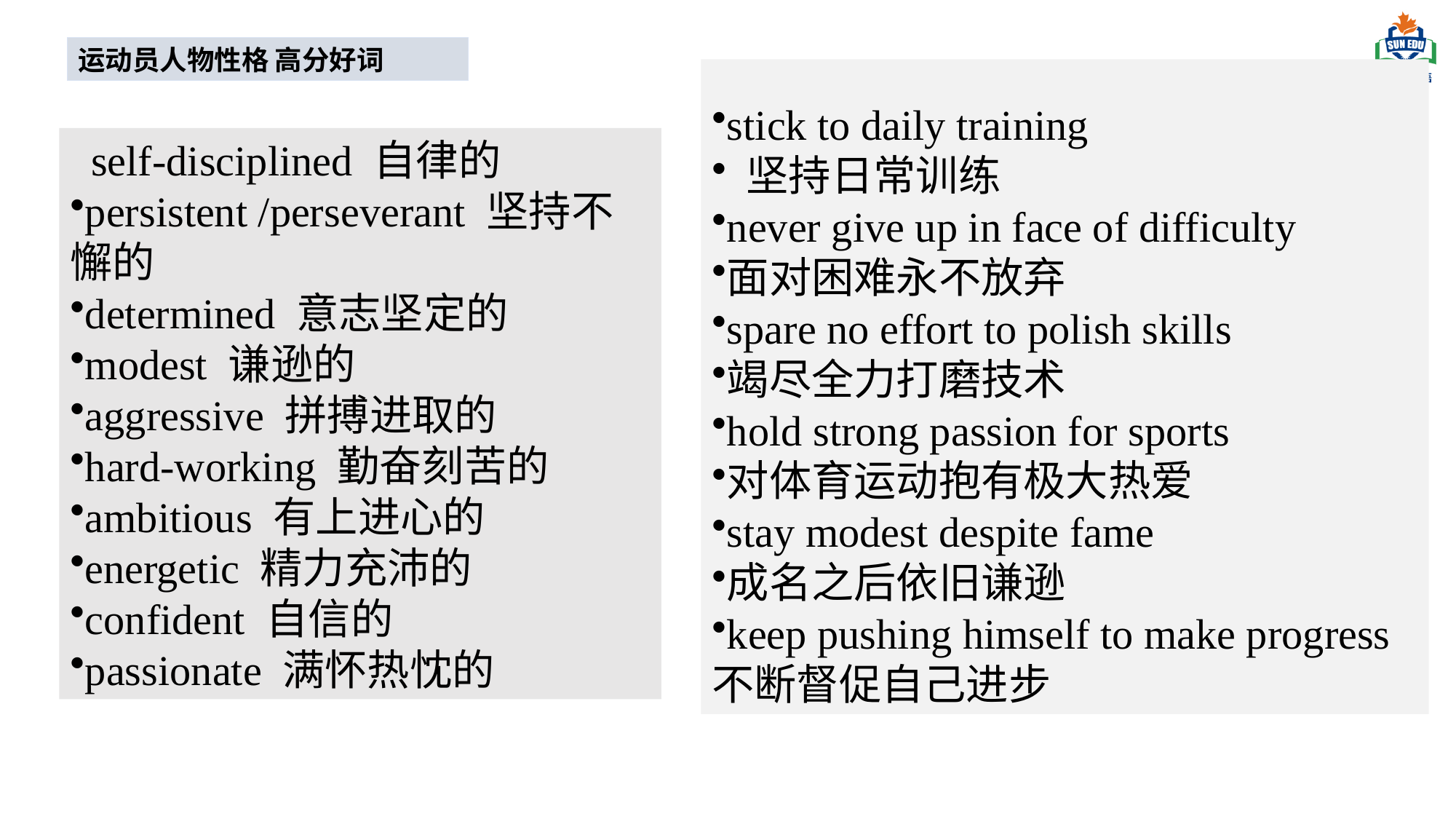

运动员人物性格 高分好词

stick to daily training
 坚持日常训练
never give up in face of difficulty
面对困难永不放弃
spare no effort to polish skills
竭尽全力打磨技术
hold strong passion for sports
对体育运动抱有极大热爱
stay modest despite fame
成名之后依旧谦逊
keep pushing himself to make progress 不断督促自己进步
  self-disciplined 自律的
persistent /perseverant 坚持不懈的
determined 意志坚定的
modest 谦逊的
aggressive 拼搏进取的
hard-working 勤奋刻苦的
ambitious 有上进心的
energetic 精力充沛的
confident 自信的
passionate 满怀热忱的